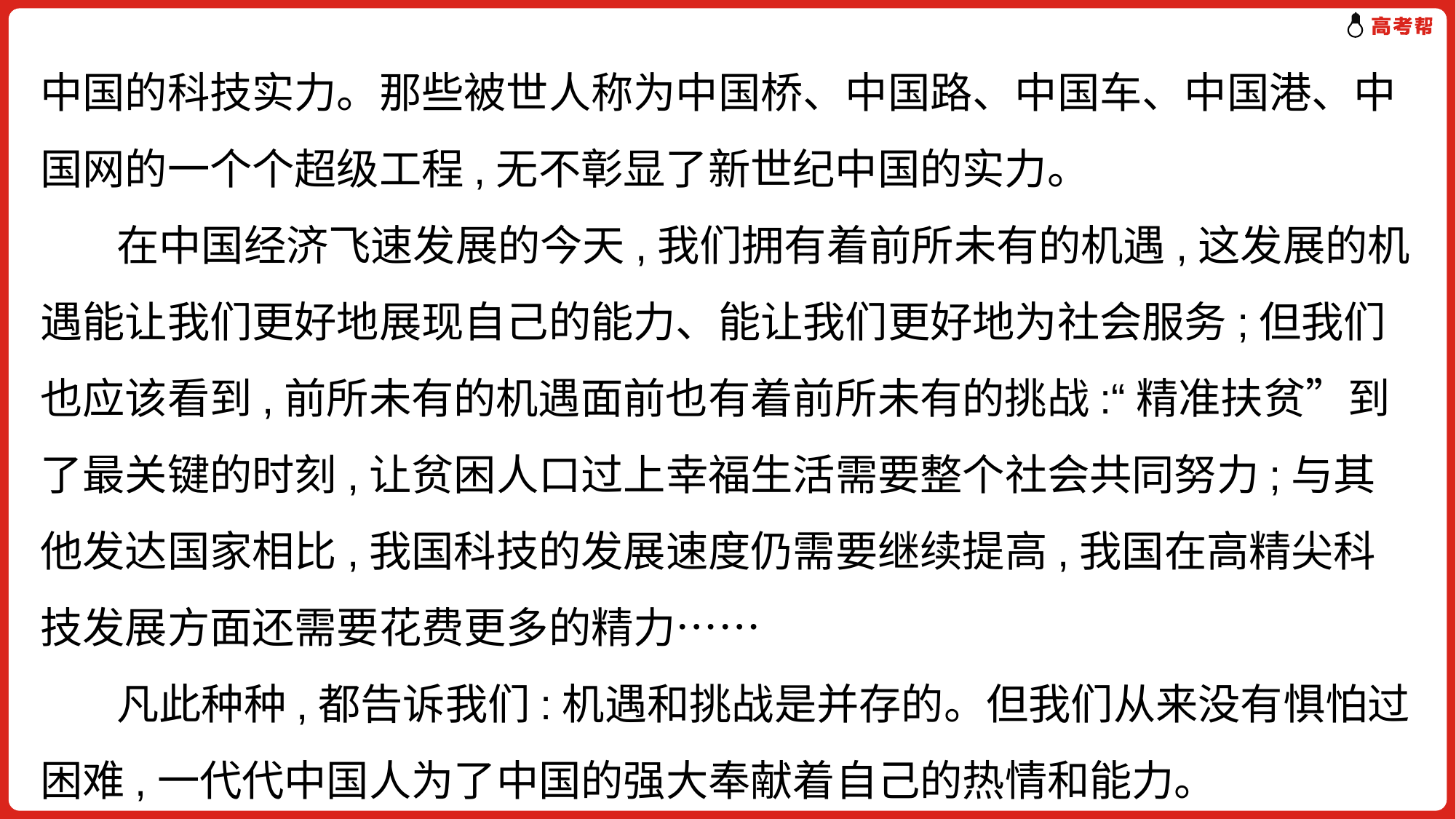

中国的科技实力。那些被世人称为中国桥、中国路、中国车、中国港、中国网的一个个超级工程,无不彰显了新世纪中国的实力。
       在中国经济飞速发展的今天,我们拥有着前所未有的机遇,这发展的机遇能让我们更好地展现自己的能力、能让我们更好地为社会服务;但我们也应该看到,前所未有的机遇面前也有着前所未有的挑战:“精准扶贫”到了最关键的时刻,让贫困人口过上幸福生活需要整个社会共同努力;与其他发达国家相比,我国科技的发展速度仍需要继续提高,我国在高精尖科技发展方面还需要花费更多的精力……
       凡此种种,都告诉我们:机遇和挑战是并存的。但我们从来没有惧怕过困难,一代代中国人为了中国的强大奉献着自己的热情和能力。